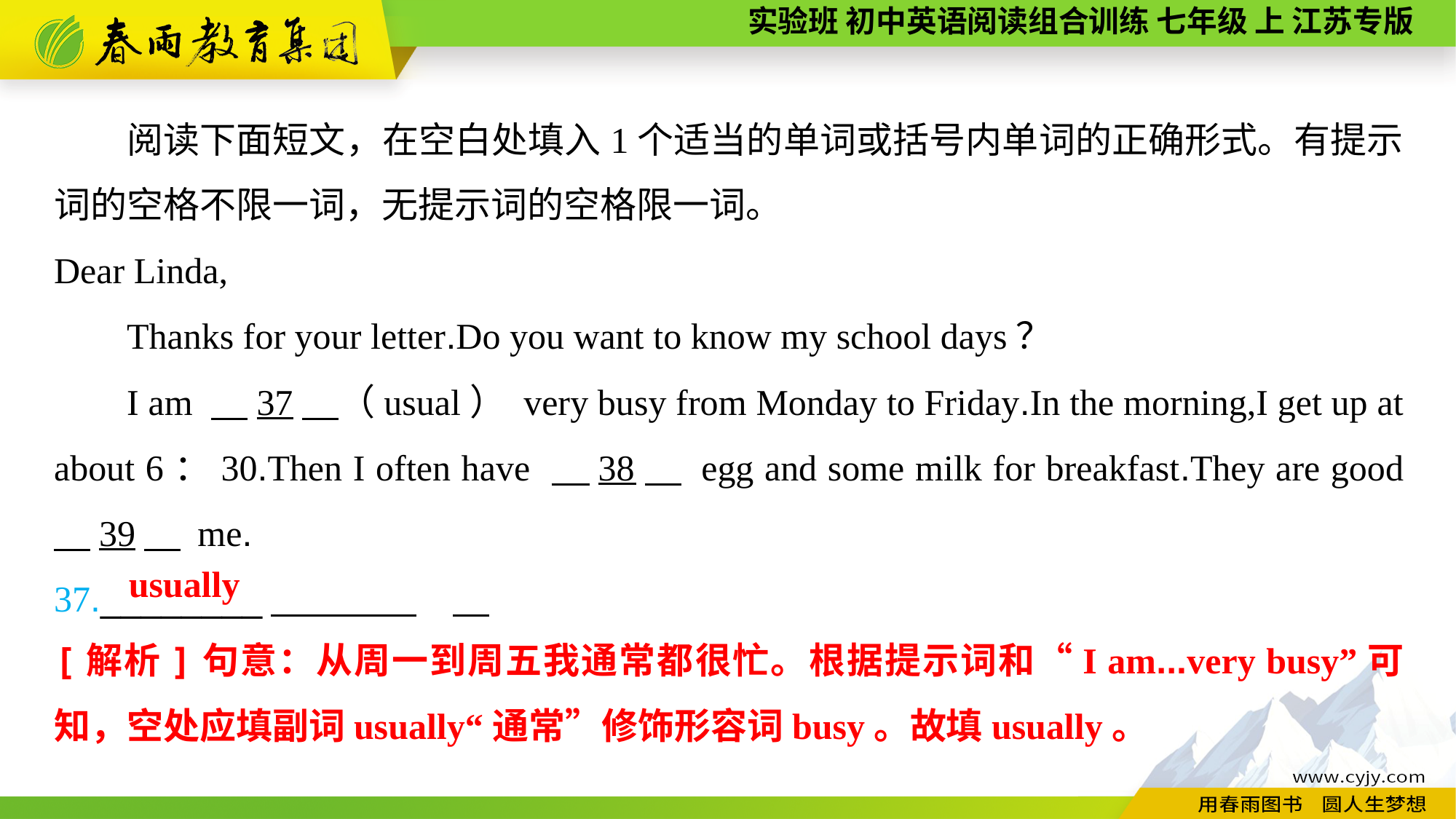

阅读下面短文，在空白处填入1个适当的单词或括号内单词的正确形式。有提示词的空格不限一词，无提示词的空格限一词。
Dear Linda,
Thanks for your letter.Do you want to know my school days？
I am 　37　（usual） very busy from Monday to Friday.In the morning,I get up at about 6：30.Then I often have 　38　 egg and some milk for breakfast.They are good 　39　 me.
37.________
usually
[解析]句意：从周一到周五我通常都很忙。根据提示词和“I am...very busy”可知，空处应填副词usually“通常”修饰形容词busy。故填usually。